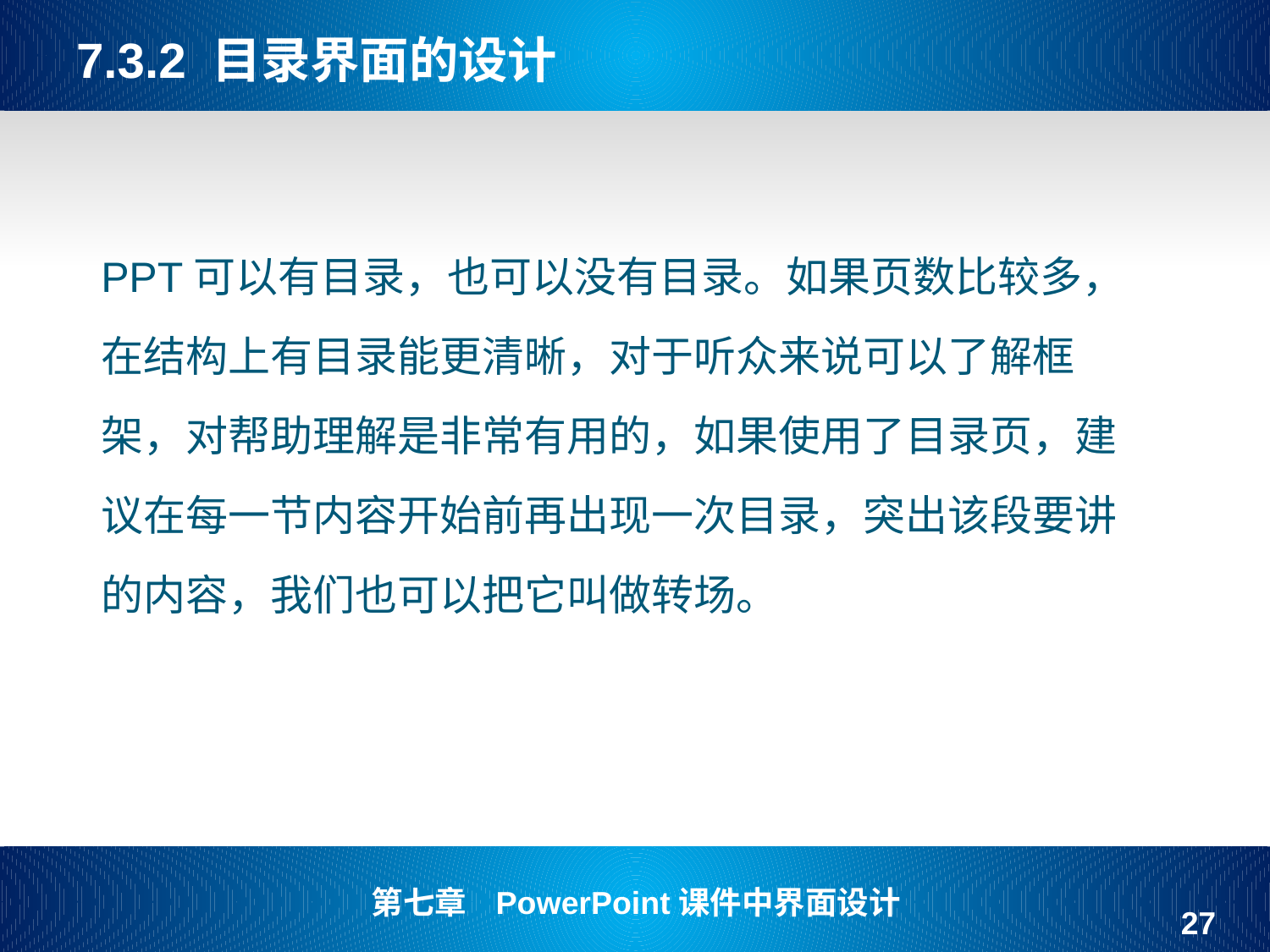

# 7.3.2 目录界面的设计
PPT可以有目录，也可以没有目录。如果页数比较多，在结构上有目录能更清晰，对于听众来说可以了解框架，对帮助理解是非常有用的，如果使用了目录页，建议在每一节内容开始前再出现一次目录，突出该段要讲的内容，我们也可以把它叫做转场。
27